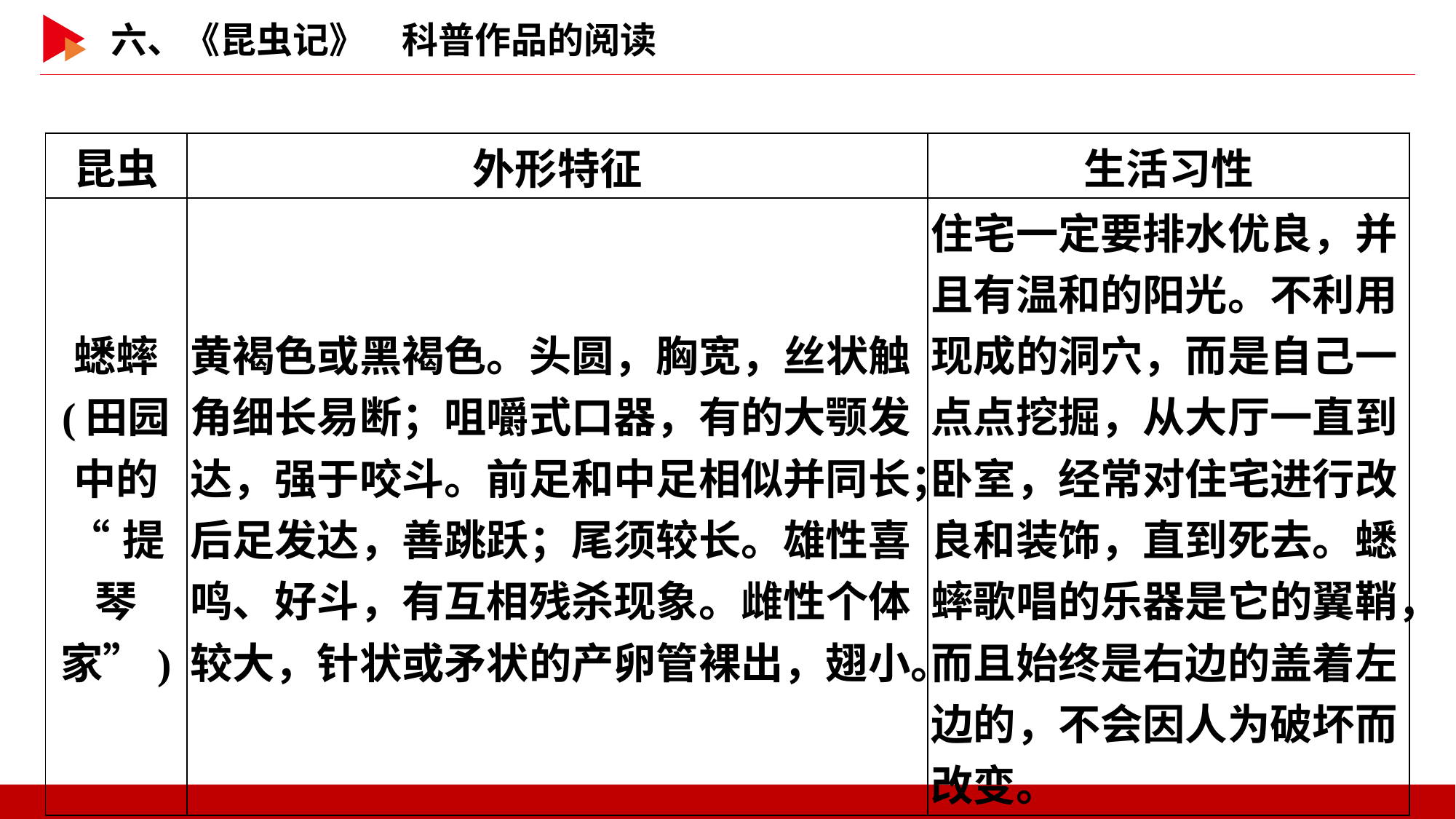

| 昆虫 | 外形特征 | 生活习性 |
| --- | --- | --- |
| 蟋蟀 (田园中的 “提琴家”) | 黄褐色或黑褐色。头圆，胸宽，丝状触角细长易断；咀嚼式口器，有的大颚发达，强于咬斗。前足和中足相似并同长；后足发达，善跳跃；尾须较长。雄性喜鸣、好斗，有互相残杀现象。雌性个体较大，针状或矛状的产卵管裸出，翅小。 | 住宅一定要排水优良，并且有温和的阳光。不利用现成的洞穴，而是自己一点点挖掘，从大厅一直到卧室，经常对住宅进行改良和装饰，直到死去。蟋蟀歌唱的乐器是它的翼鞘，而且始终是右边的盖着左边的，不会因人为破坏而改变。 |